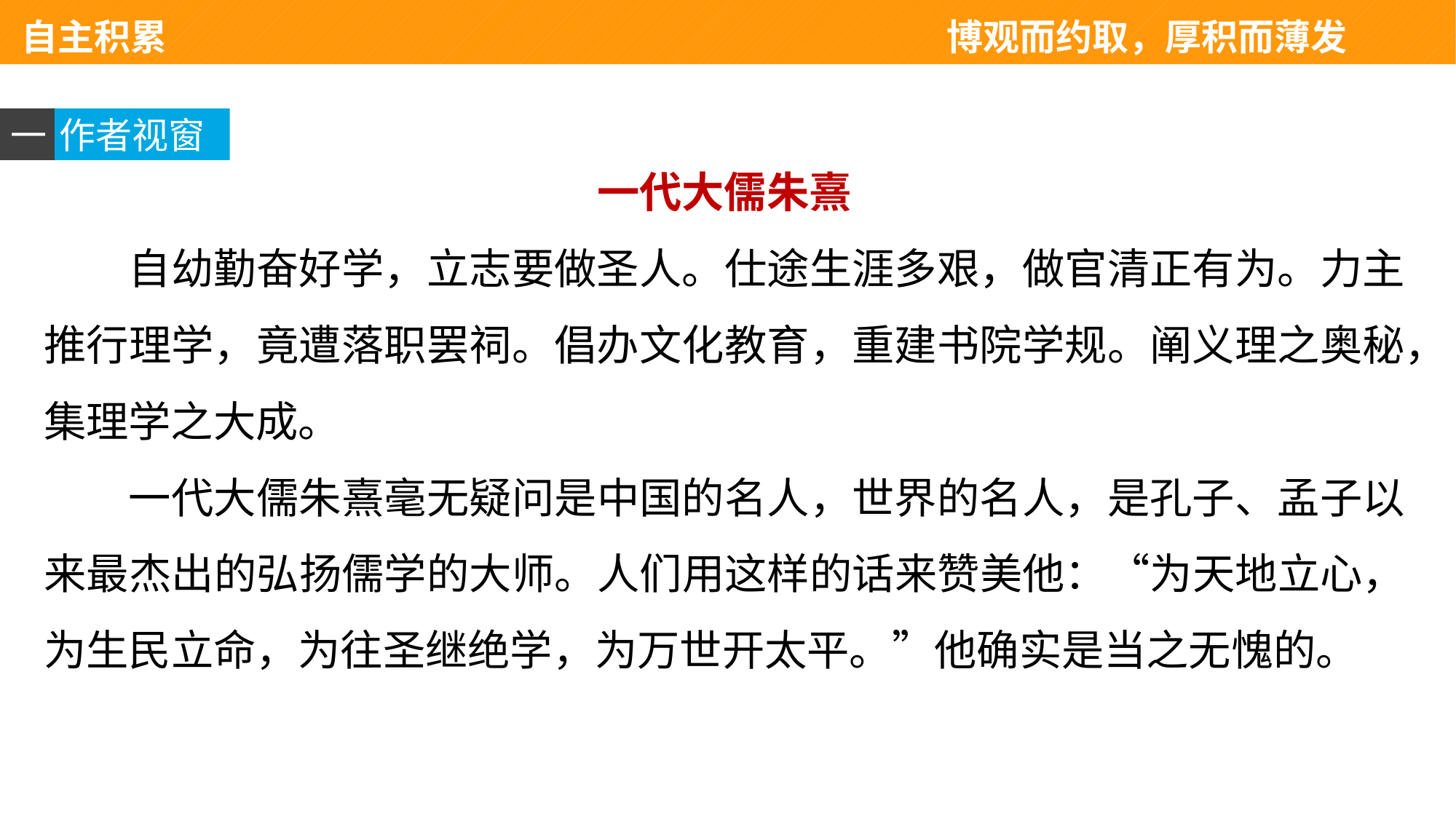

自主积累                                 　　　　　　　　　　　　　　博观而约取，厚积而薄发
一
作者视窗
一代大儒朱熹
自幼勤奋好学，立志要做圣人。仕途生涯多艰，做官清正有为。力主推行理学，竟遭落职罢祠。倡办文化教育，重建书院学规。阐义理之奥秘，集理学之大成。
一代大儒朱熹毫无疑问是中国的名人，世界的名人，是孔子、孟子以来最杰出的弘扬儒学的大师。人们用这样的话来赞美他：“为天地立心，为生民立命，为往圣继绝学，为万世开太平。”他确实是当之无愧的。